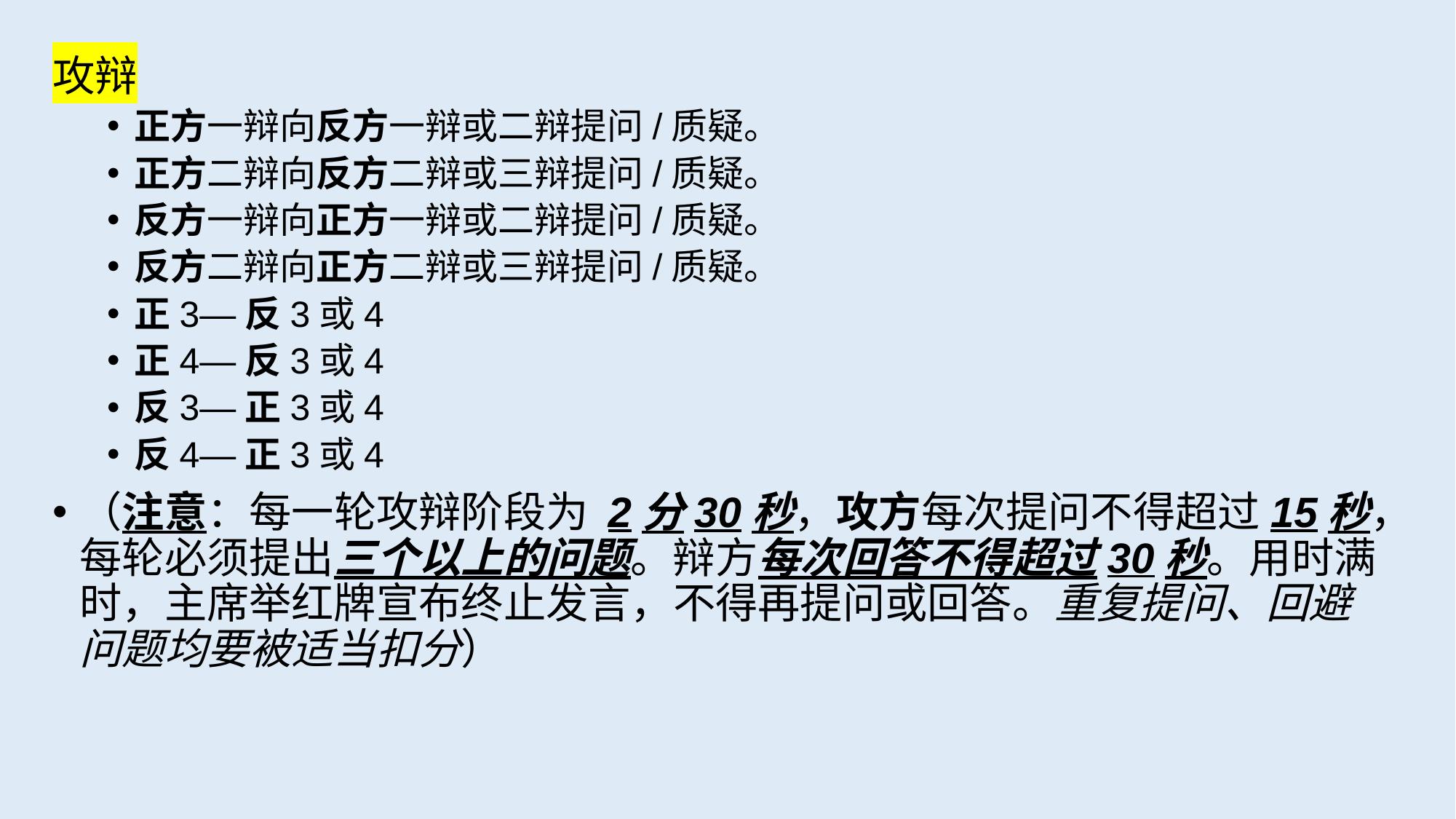

攻辩
正方一辩向反方一辩或二辩提问/质疑。
正方二辩向反方二辩或三辩提问/质疑。
反方一辩向正方一辩或二辩提问/质疑。
反方二辩向正方二辩或三辩提问/质疑。
正3—反3或4
正4—反3或4
反3—正3或4
反4—正3或4
（注意：每一轮攻辩阶段为 2分30秒，攻方每次提问不得超过15秒，每轮必须提出三个以上的问题。辩方每次回答不得超过30秒。用时满时，主席举红牌宣布终止发言，不得再提问或回答。重复提问、回避问题均要被适当扣分）